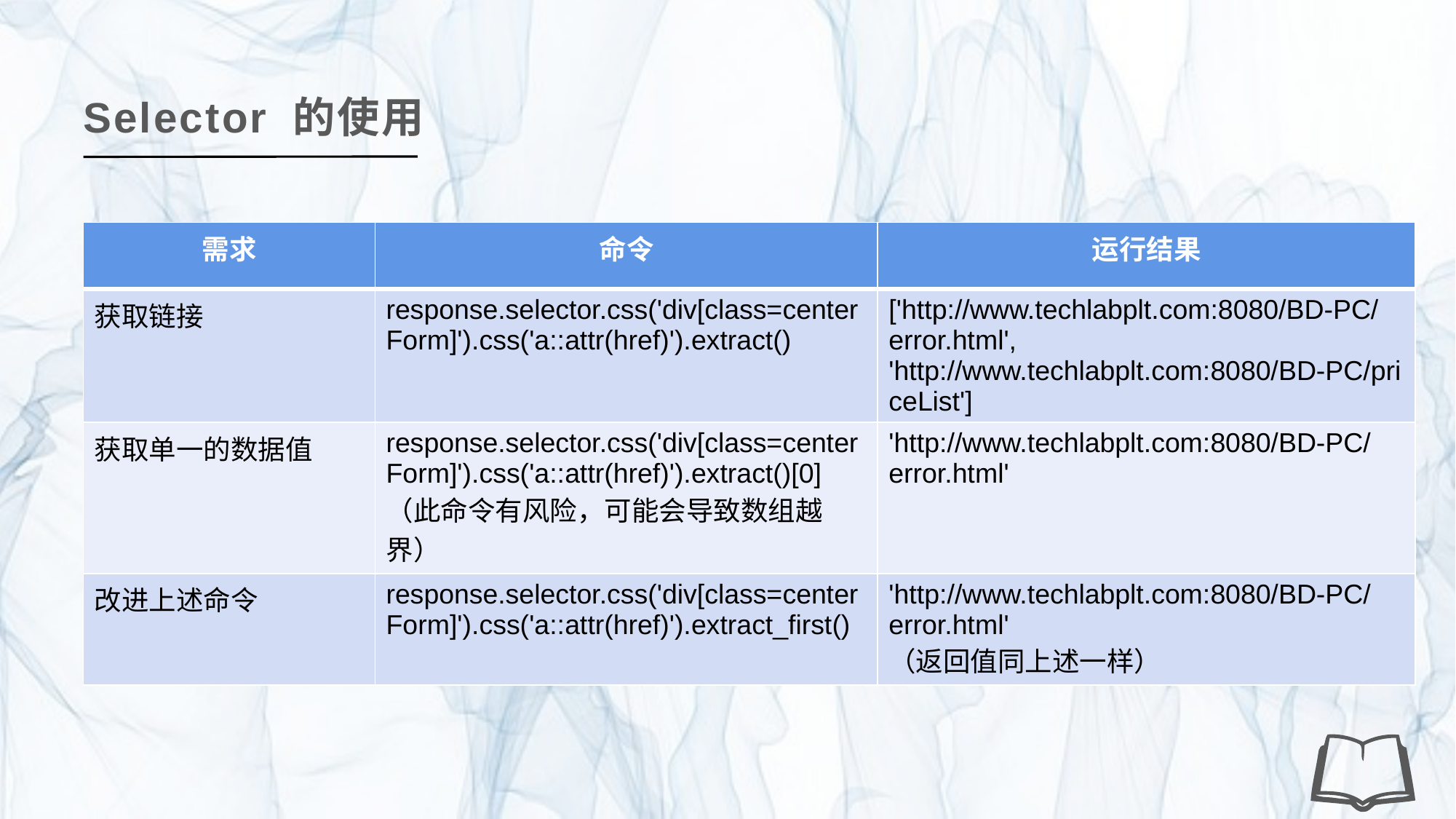

Selector 的使用
| 需求 | 命令 | 运行结果 |
| --- | --- | --- |
| 获取链接 | response.selector.css('div[class=centerForm]').css('a::attr(href)').extract() | ['http://www.techlabplt.com:8080/BD-PC/error.html', 'http://www.techlabplt.com:8080/BD-PC/priceList'] |
| 获取单一的数据值 | response.selector.css('div[class=centerForm]').css('a::attr(href)').extract()[0] （此命令有风险，可能会导致数组越界） | 'http://www.techlabplt.com:8080/BD-PC/error.html' |
| 改进上述命令 | response.selector.css('div[class=centerForm]').css('a::attr(href)').extract\_first() | 'http://www.techlabplt.com:8080/BD-PC/error.html' （返回值同上述一样） |

67